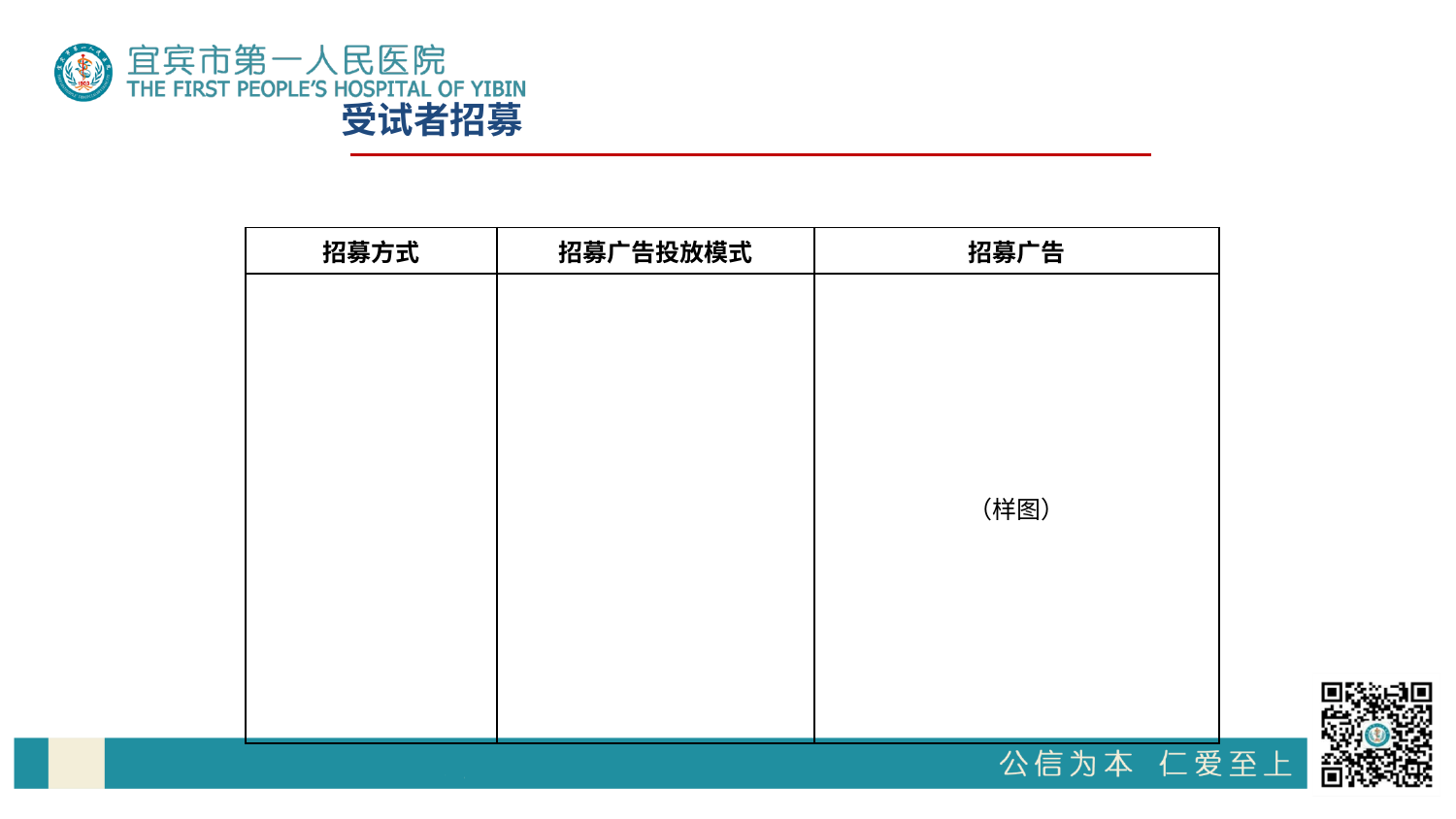

受试者招募
| 招募方式 | 招募广告投放模式 | 招募广告 |
| --- | --- | --- |
|  |  | （样图） |
12
12